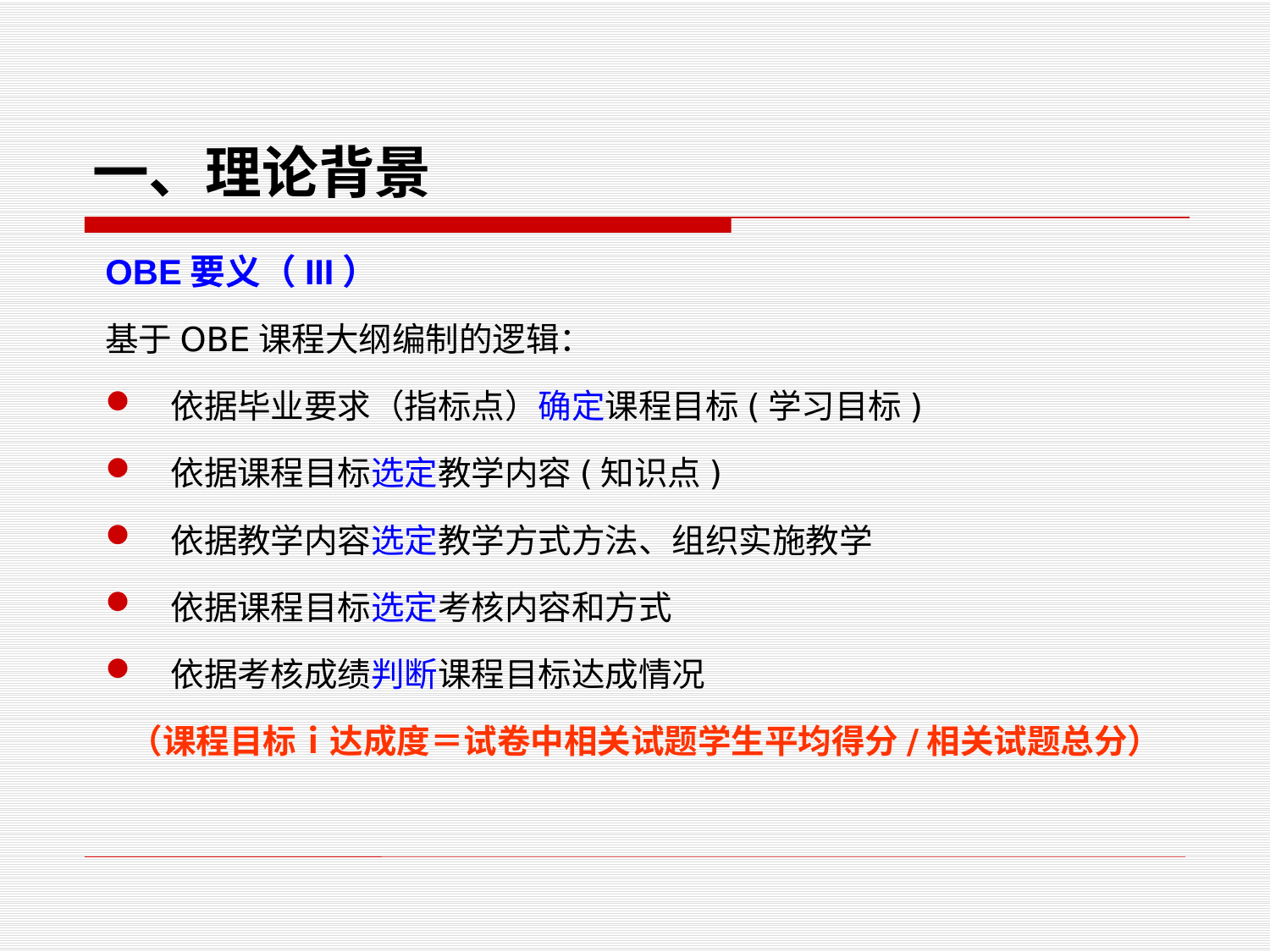

# 一、理论背景
OBE要义（III）
基于OBE课程大纲编制的逻辑：
依据毕业要求（指标点）确定课程目标(学习目标)
依据课程目标选定教学内容(知识点)
依据教学内容选定教学方式方法、组织实施教学
依据课程目标选定考核内容和方式
依据考核成绩判断课程目标达成情况
（课程目标ｉ达成度＝试卷中相关试题学生平均得分/相关试题总分）